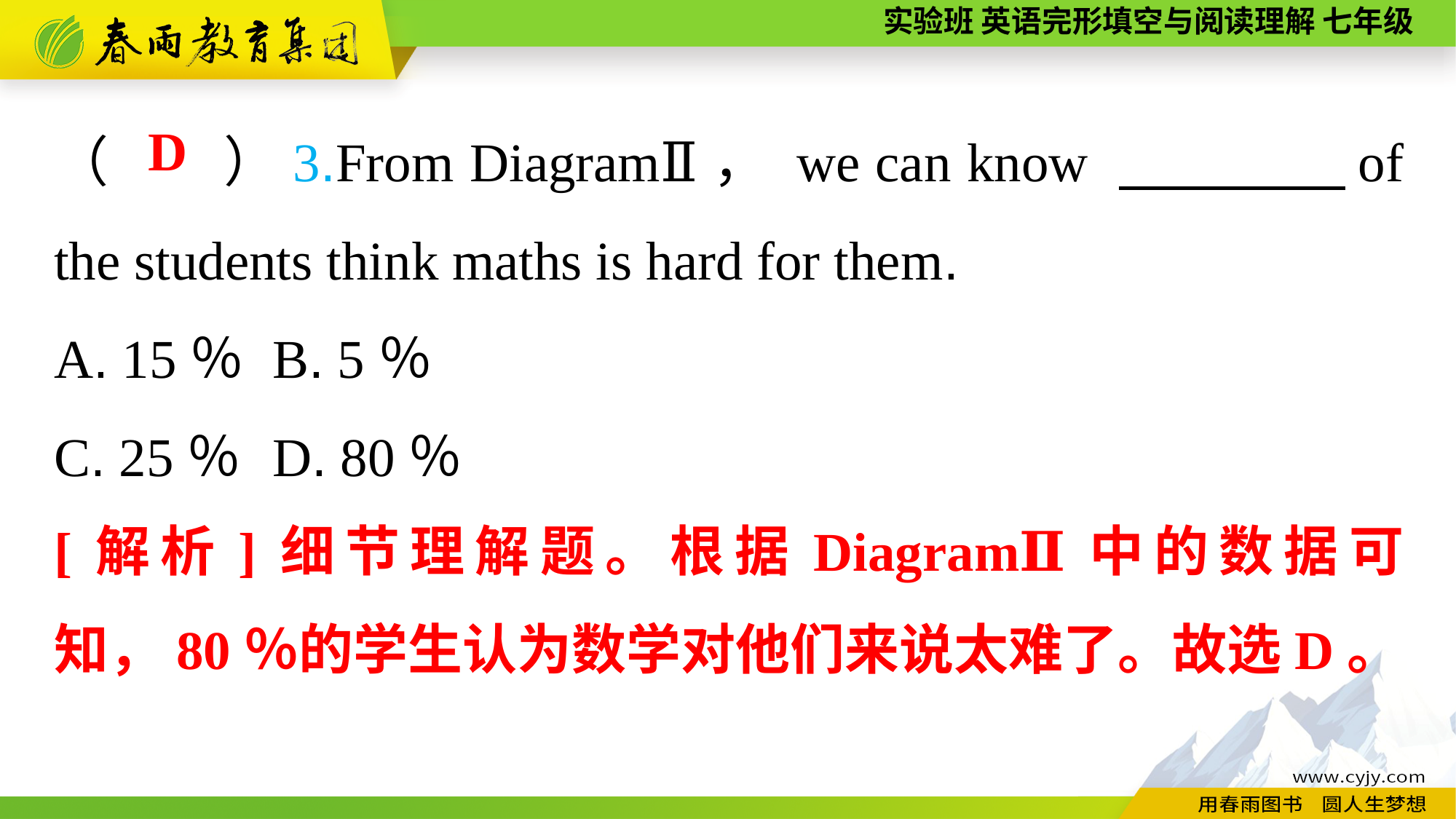

（　　）3.From DiagramⅡ， we can know 　　　　of the students think maths is hard for them.
A. 15％	B. 5％
C. 25％	D. 80％
D
[解析]细节理解题。根据DiagramⅡ中的数据可知，80％的学生认为数学对他们来说太难了。故选D。